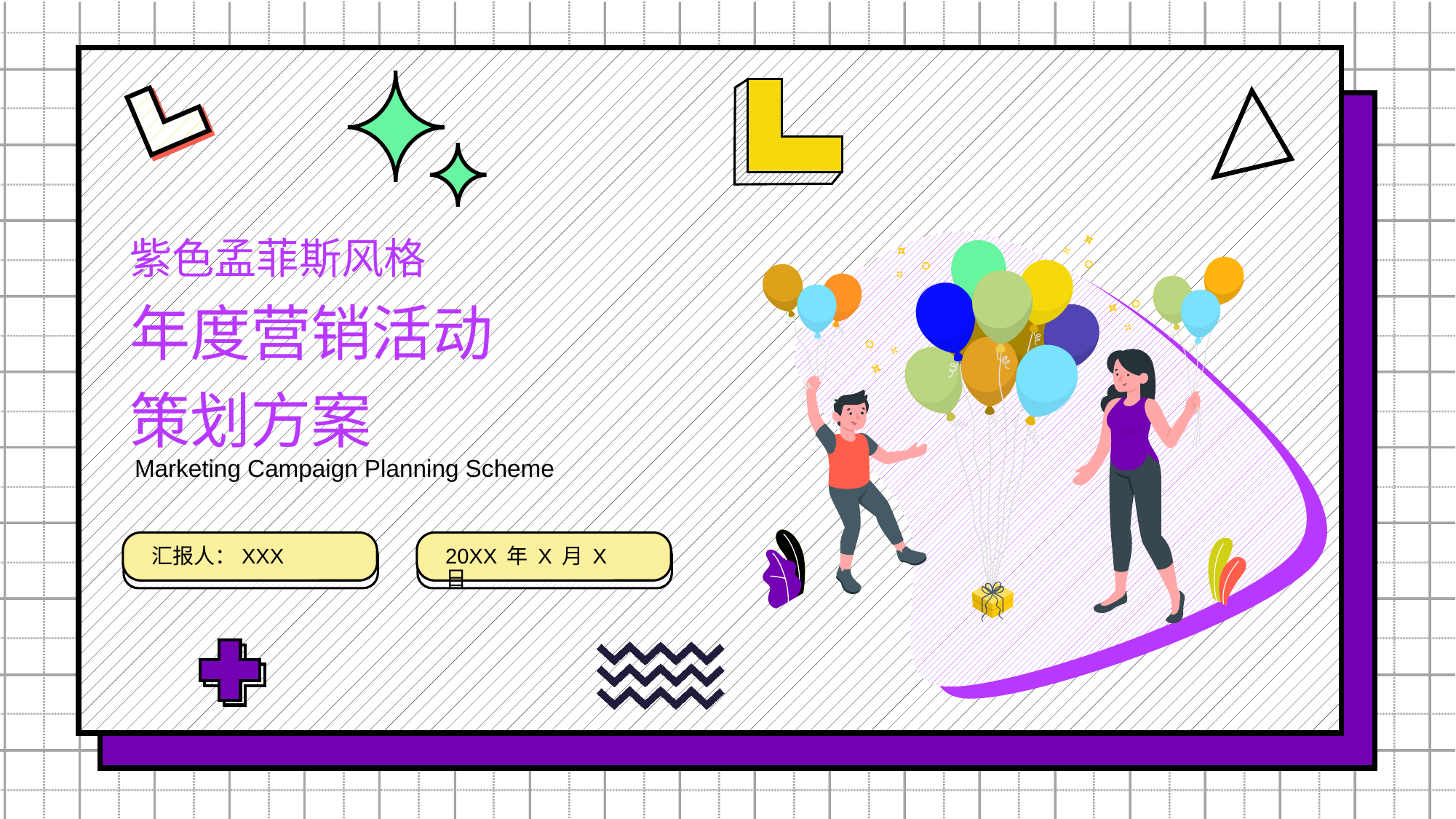

紫色孟菲斯风格
年度营销活动
策划方案
Marketing Campaign Planning Scheme
汇报人：XXX
20XX年X月X日